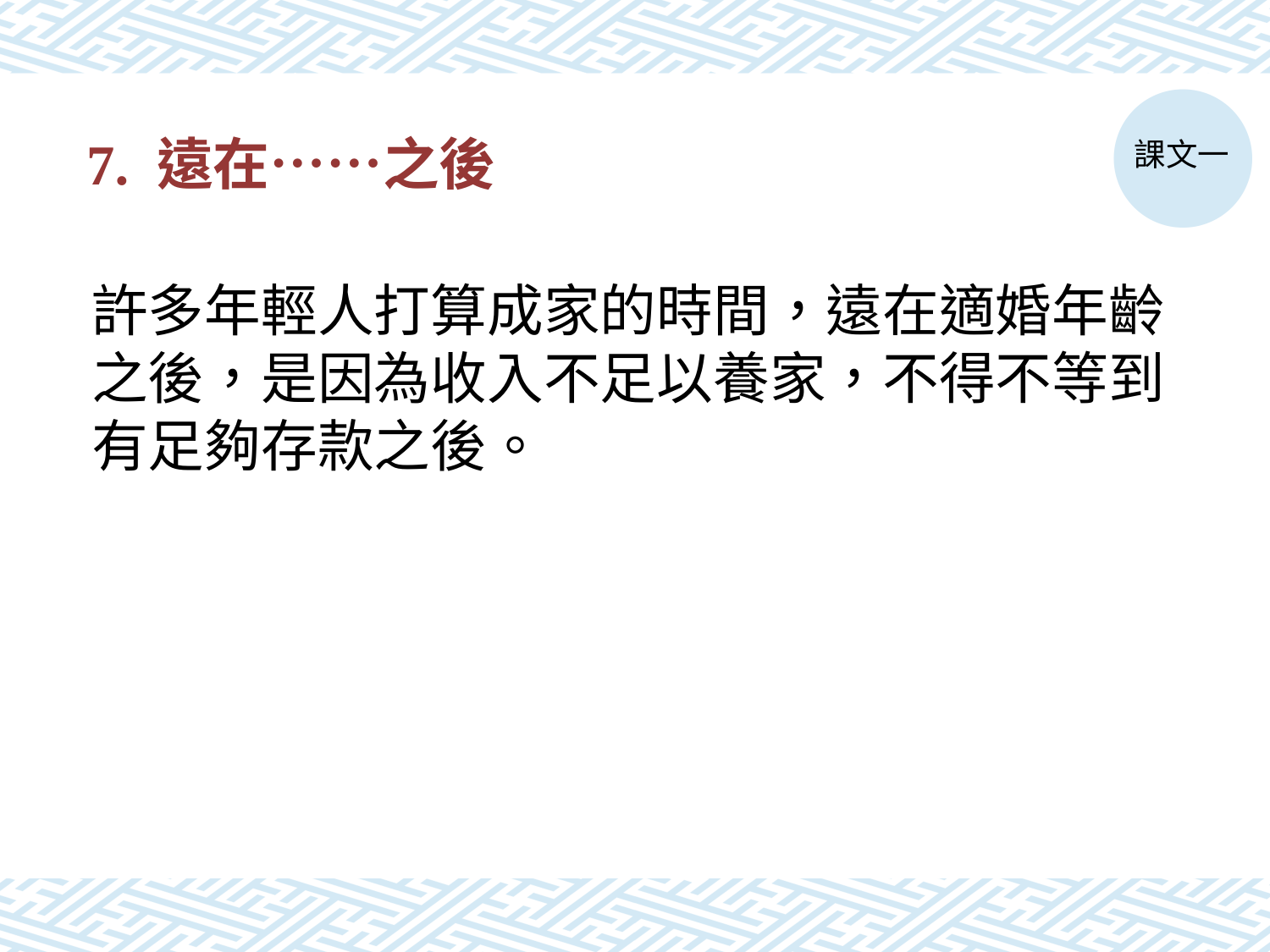

課文一
# 7. 遠在……之後
許多年輕人打算成家的時間，遠在適婚年齡之後，是因為收入不足以養家，不得不等到有足夠存款之後。